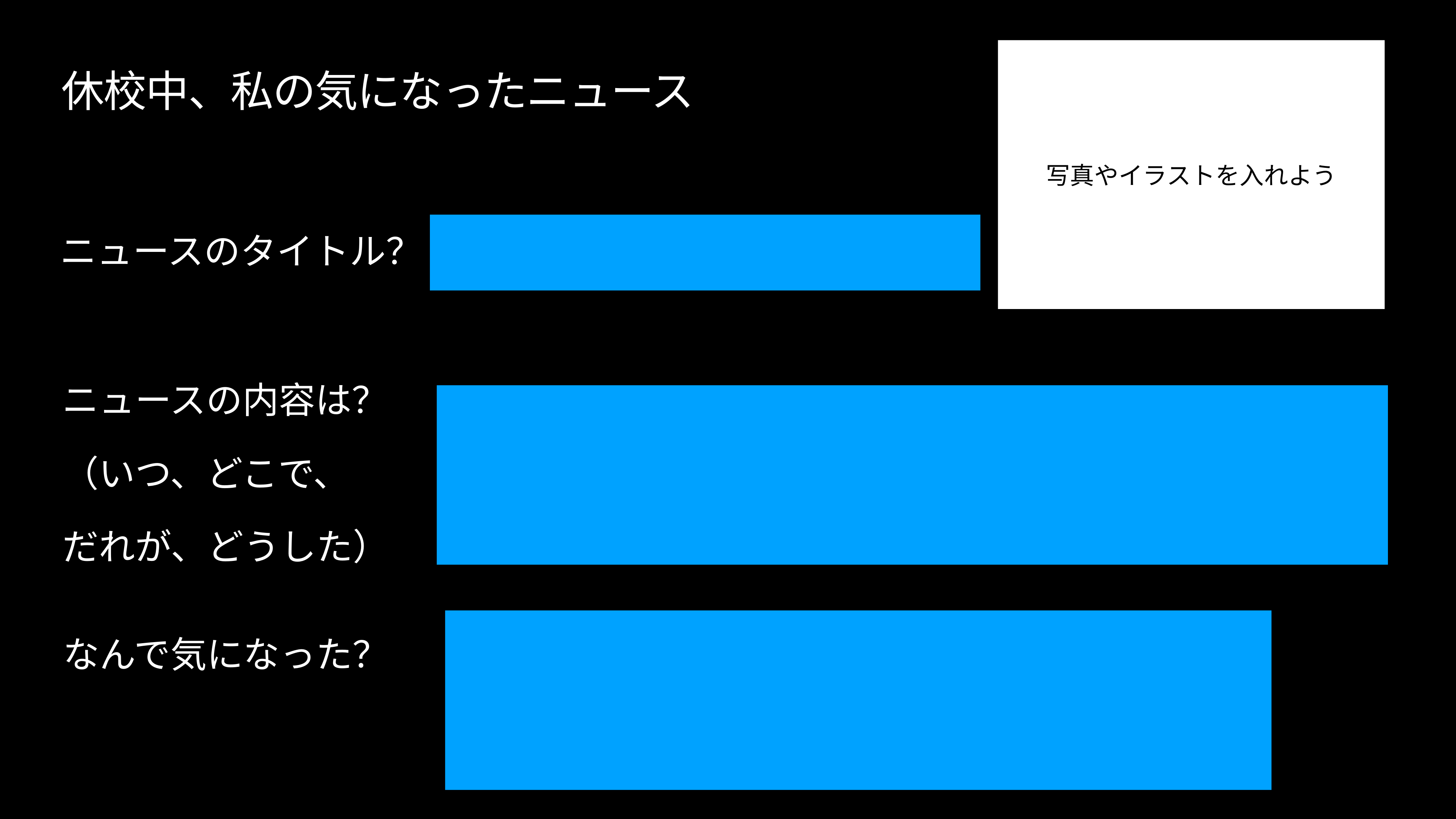

写真やイラストを入れよう
# 休校中、私の気になったニュース

ニュースのタイトル？
ニュースの内容は？
（いつ、どこで、
だれが、どうした）

なんで気になった？